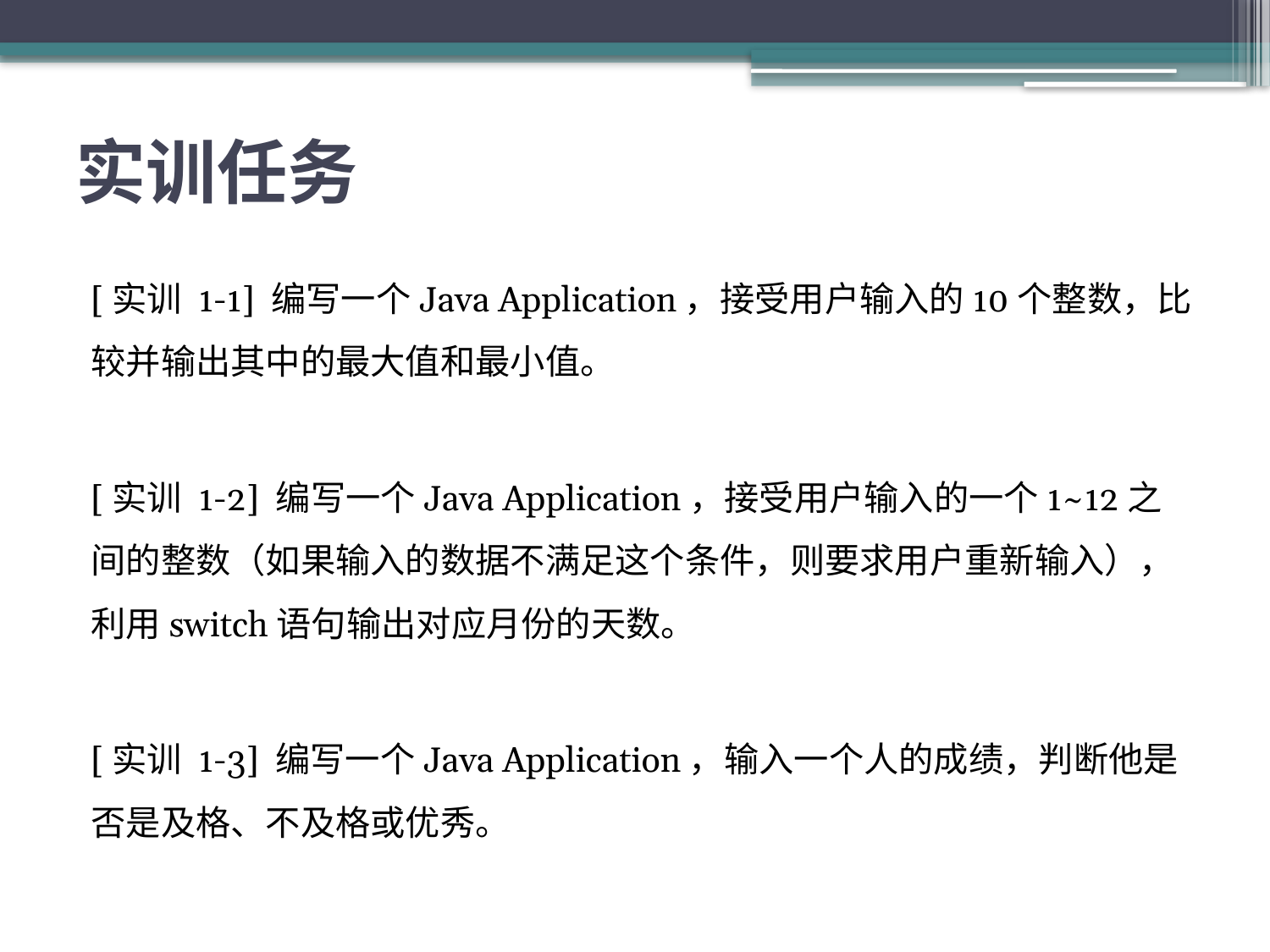

# 实训任务
[实训 1-1] 编写一个Java Application，接受用户输入的10个整数，比较并输出其中的最大值和最小值。

[实训 1-2] 编写一个Java Application，接受用户输入的一个1~12之间的整数（如果输入的数据不满足这个条件，则要求用户重新输入），利用switch语句输出对应月份的天数。

[实训 1-3] 编写一个Java Application，输入一个人的成绩，判断他是否是及格、不及格或优秀。